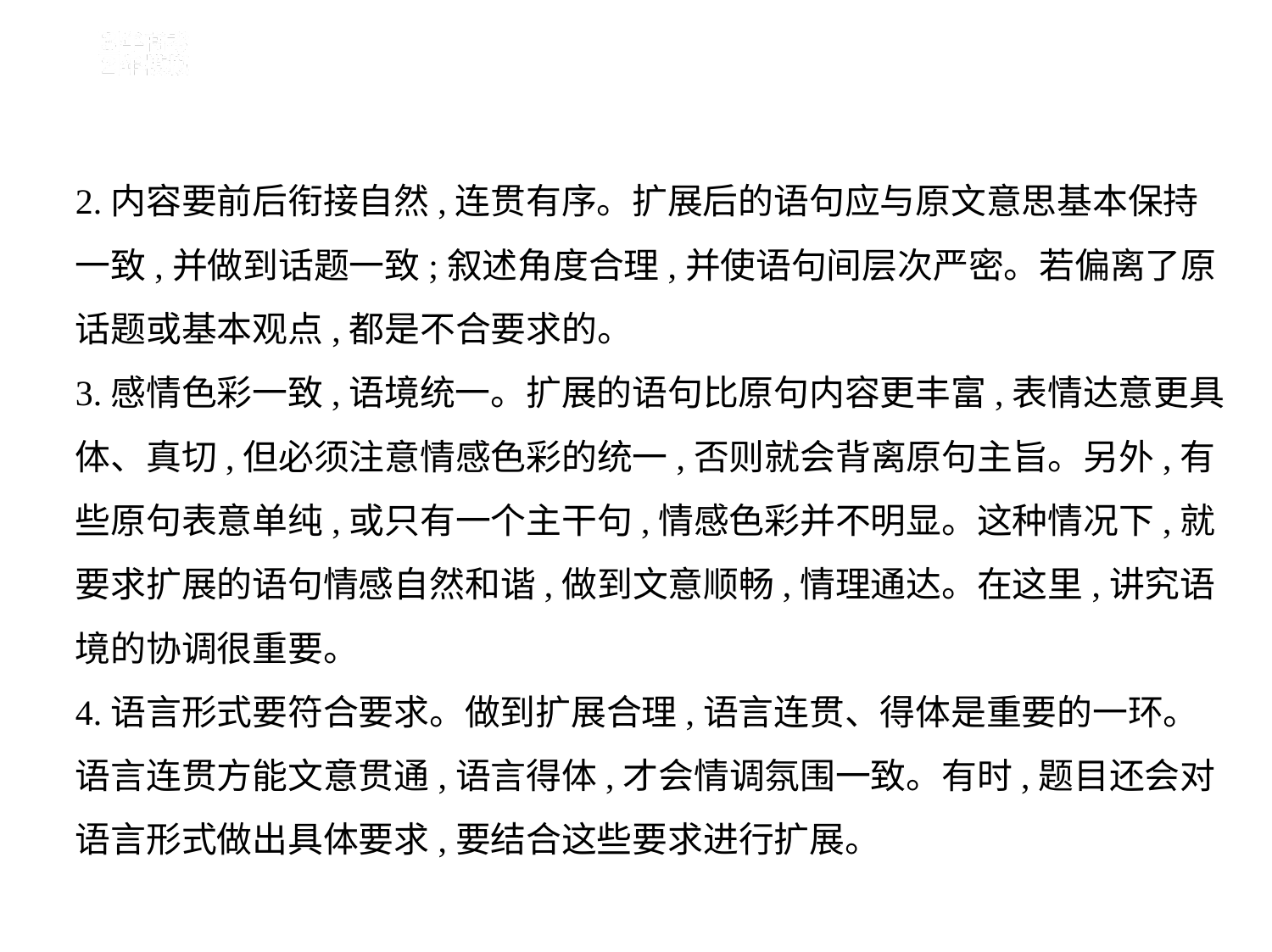

2.内容要前后衔接自然,连贯有序。扩展后的语句应与原文意思基本保持
一致,并做到话题一致;叙述角度合理,并使语句间层次严密。若偏离了原
话题或基本观点,都是不合要求的。
3.感情色彩一致,语境统一。扩展的语句比原句内容更丰富,表情达意更具
体、真切,但必须注意情感色彩的统一,否则就会背离原句主旨。另外,有
些原句表意单纯,或只有一个主干句,情感色彩并不明显。这种情况下,就
要求扩展的语句情感自然和谐,做到文意顺畅,情理通达。在这里,讲究语
境的协调很重要。
4.语言形式要符合要求。做到扩展合理,语言连贯、得体是重要的一环。
语言连贯方能文意贯通,语言得体,才会情调氛围一致。有时,题目还会对
语言形式做出具体要求,要结合这些要求进行扩展。